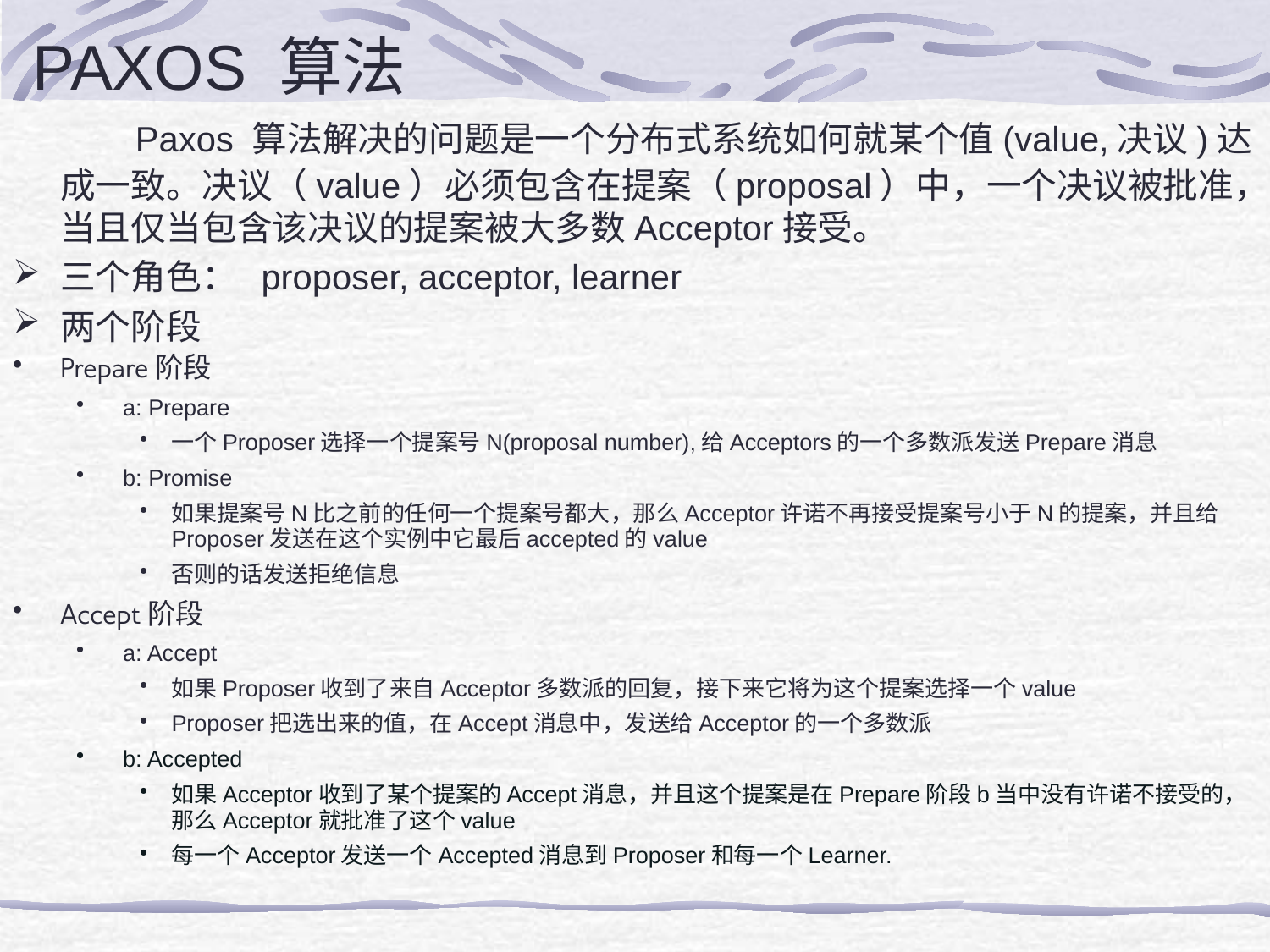

# PAXOS 算法
            Paxos 算法解决的问题是一个分布式系统如何就某个值(value,决议)达成一致。决议（value）必须包含在提案（proposal）中，一个决议被批准，当且仅当包含该决议的提案被大多数Acceptor接受。
三个角色：  proposer, acceptor, learner
两个阶段
Prepare阶段
a: Prepare
一个Proposer选择一个提案号N(proposal number),给Acceptors的一个多数派发送Prepare消息
b: Promise
如果提案号N比之前的任何一个提案号都大，那么Acceptor许诺不再接受提案号小于N的提案，并且给Proposer发送在这个实例中它最后accepted的value
否则的话发送拒绝信息
Accept阶段
a: Accept
如果Proposer收到了来自Acceptor多数派的回复，接下来它将为这个提案选择一个value
Proposer把选出来的值，在Accept消息中，发送给Acceptor的一个多数派
b: Accepted
如果Acceptor收到了某个提案的Accept消息，并且这个提案是在Prepare阶段b当中没有许诺不接受的，那么Acceptor就批准了这个value
每一个Acceptor发送一个Accepted消息到Proposer和每一个Learner.